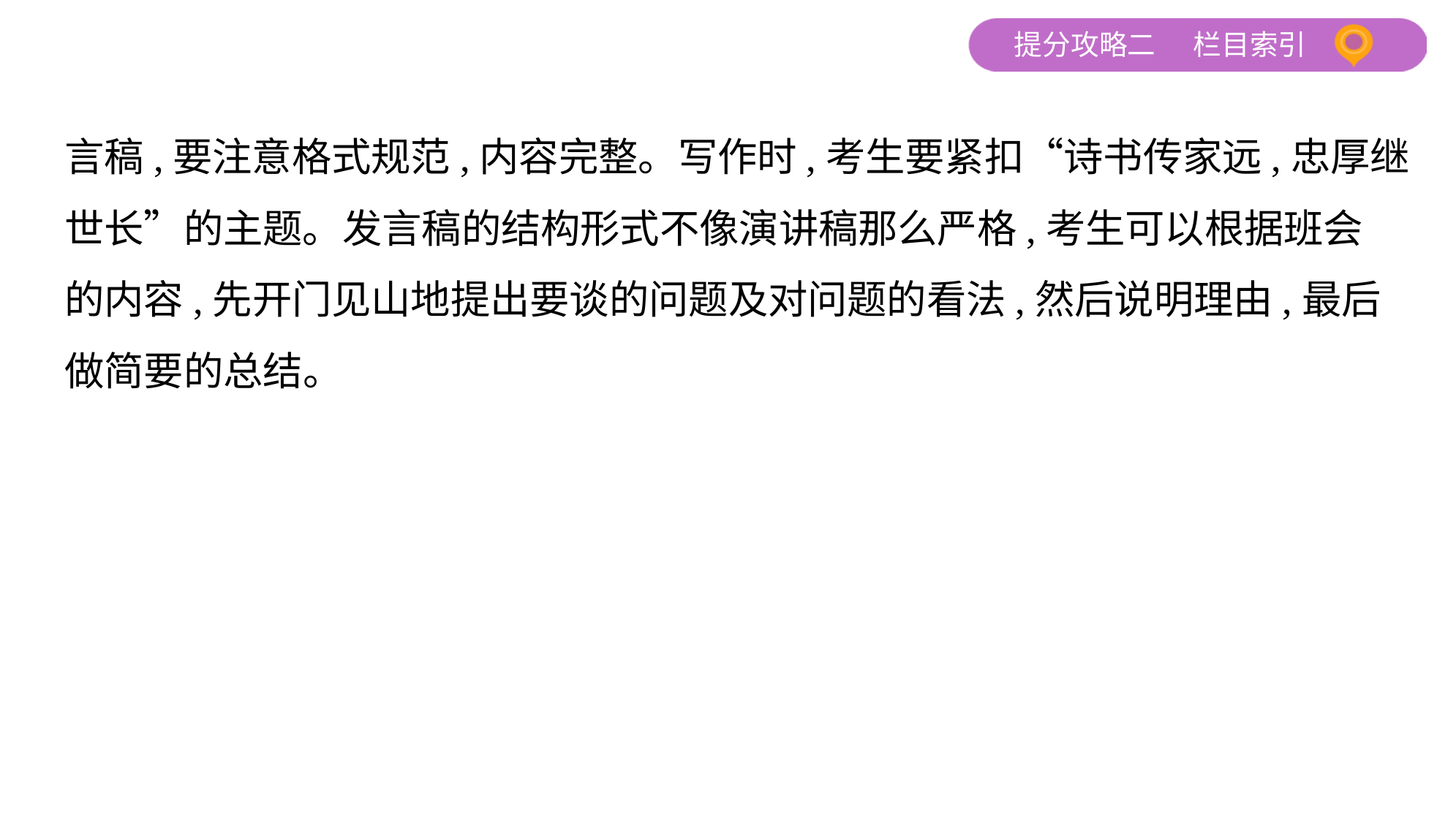

言稿,要注意格式规范,内容完整。写作时,考生要紧扣“诗书传家远,忠厚继
世长”的主题。发言稿的结构形式不像演讲稿那么严格,考生可以根据班会
的内容,先开门见山地提出要谈的问题及对问题的看法,然后说明理由,最后
做简要的总结。